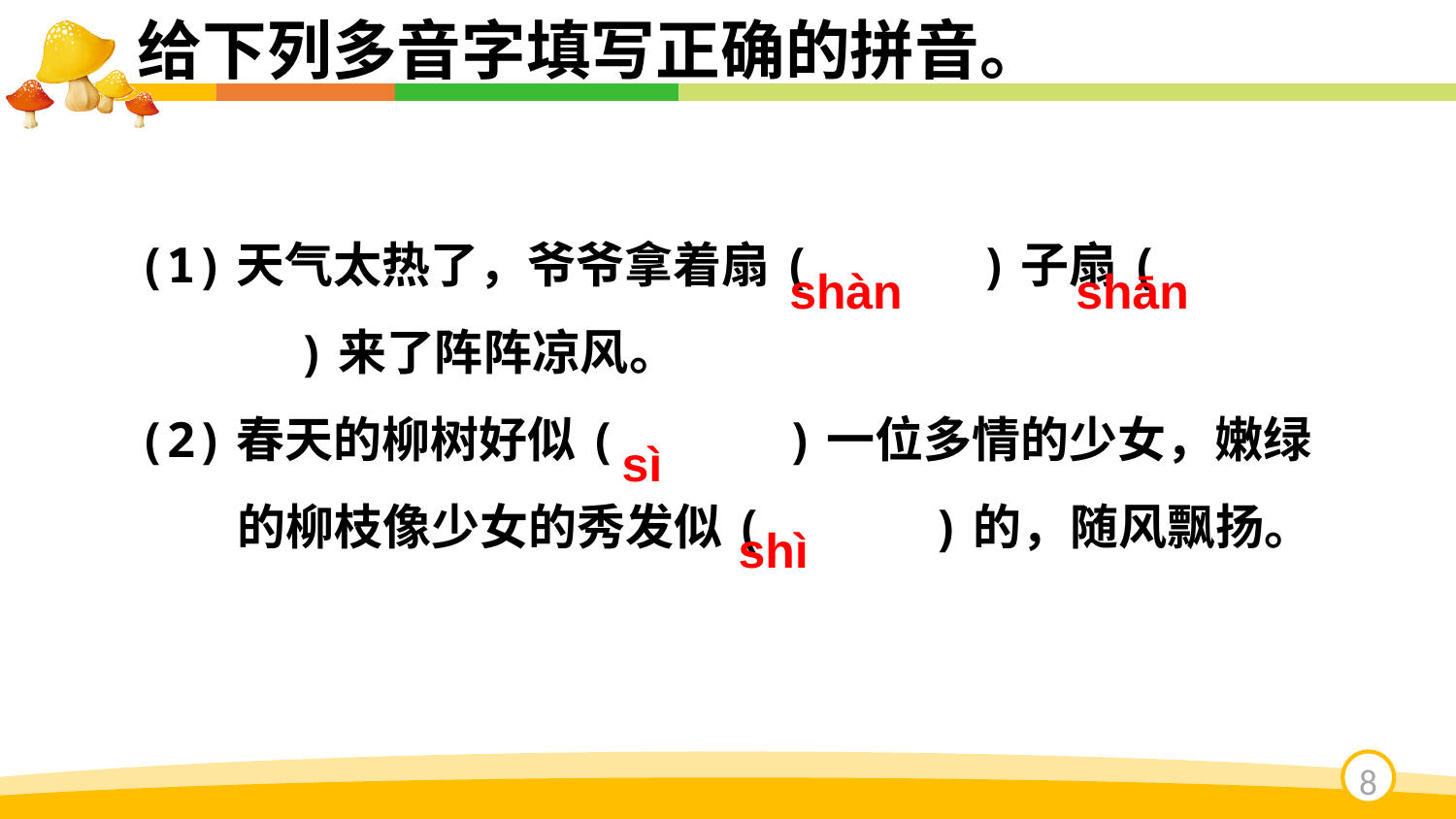

给下列多音字填写正确的拼音。

(1)天气太热了，爷爷拿着扇(　　　)子扇(　　　)来了阵阵凉风。
(2)春天的柳树好似(　　　)一位多情的少女，嫩绿的柳枝像少女的秀发似(　　　)的，随风飘扬。
shàn
shān
sì
shì